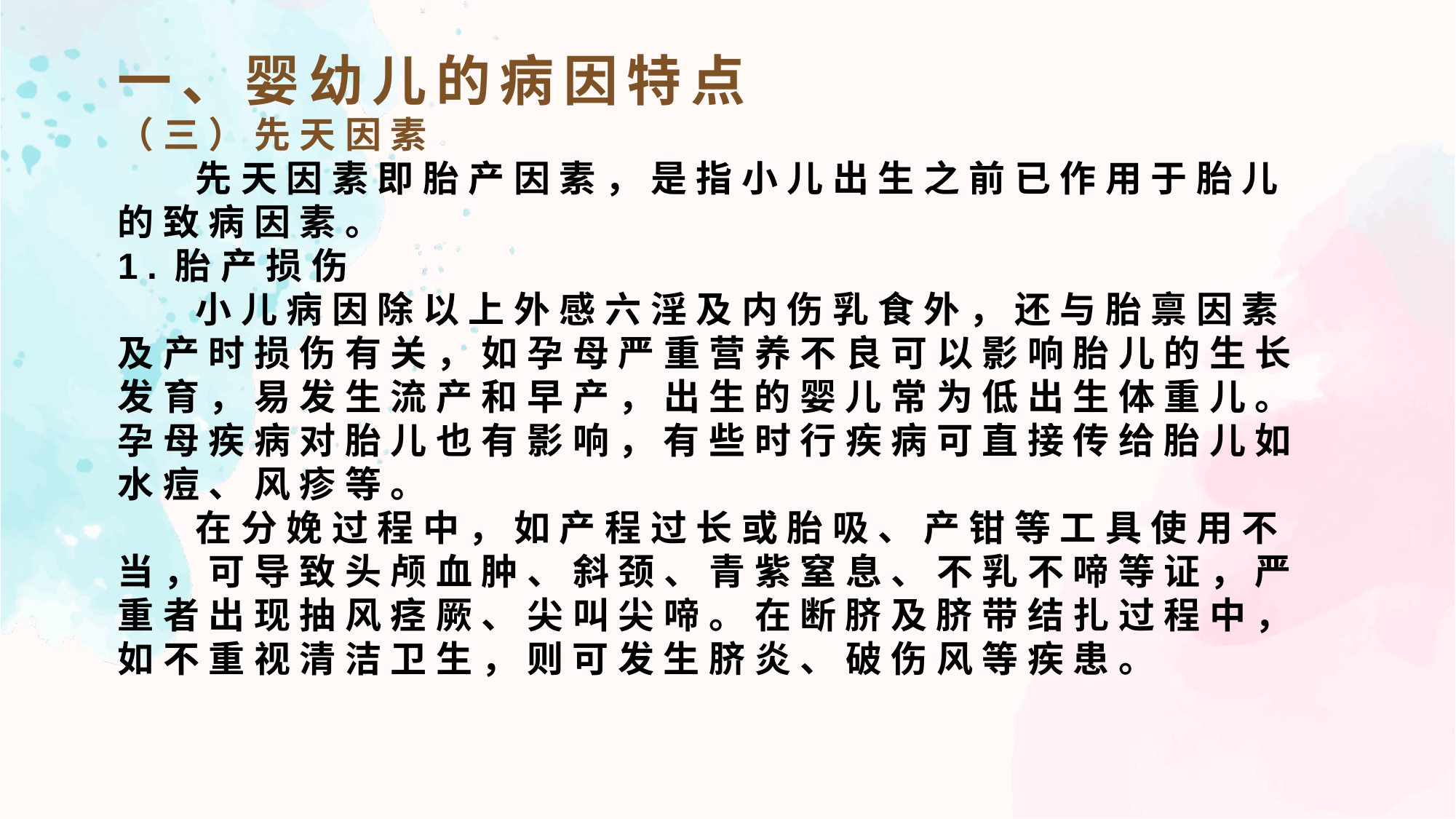

一、婴幼儿的病因特点
（三）先天因素
    先天因素即胎产因素，是指小儿出生之前已作用于胎儿的致病因素。
1.胎产损伤
    小儿病因除以上外感六淫及内伤乳食外，还与胎禀因素及产时损伤有关，如孕母严重营养不良可以影响胎儿的生长发育，易发生流产和早产，出生的婴儿常为低出生体重儿。孕母疾病对胎儿也有影响，有些时行疾病可直接传给胎儿如水痘、风疹等。
    在分娩过程中，如产程过长或胎吸、产钳等工具使用不当，可导致头颅血肿、斜颈、青紫窒息、不乳不啼等证，严重者出现抽风痉厥、尖叫尖啼。在断脐及脐带结扎过程中，如不重视清洁卫生，则可发生脐炎、破伤风等疾患。